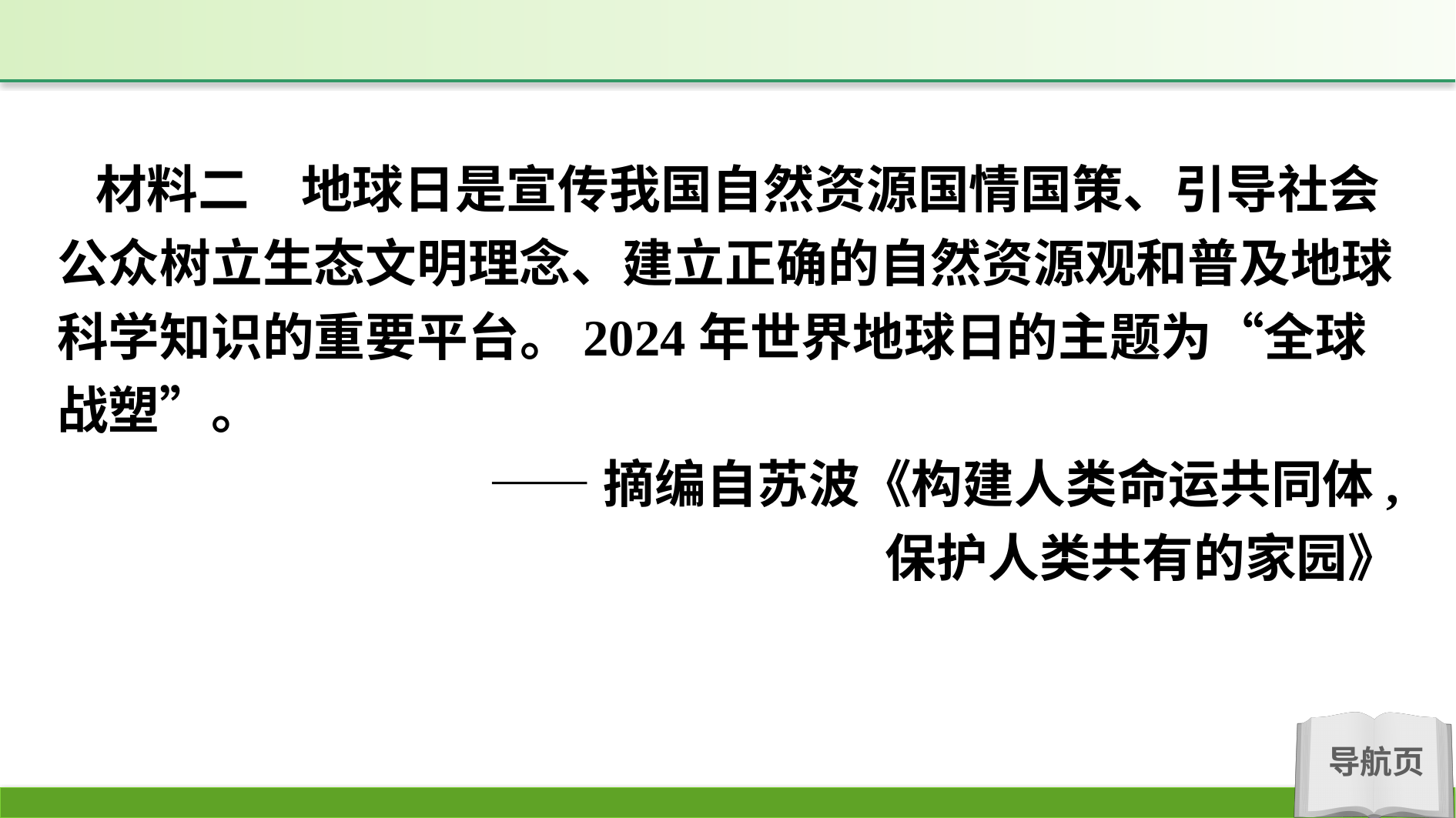

材料二　地球日是宣传我国自然资源国情国策、引导社会公众树立生态文明理念、建立正确的自然资源观和普及地球科学知识的重要平台。2024年世界地球日的主题为“全球战塑”。
——摘编自苏波《构建人类命运共同体,
保护人类共有的家园》